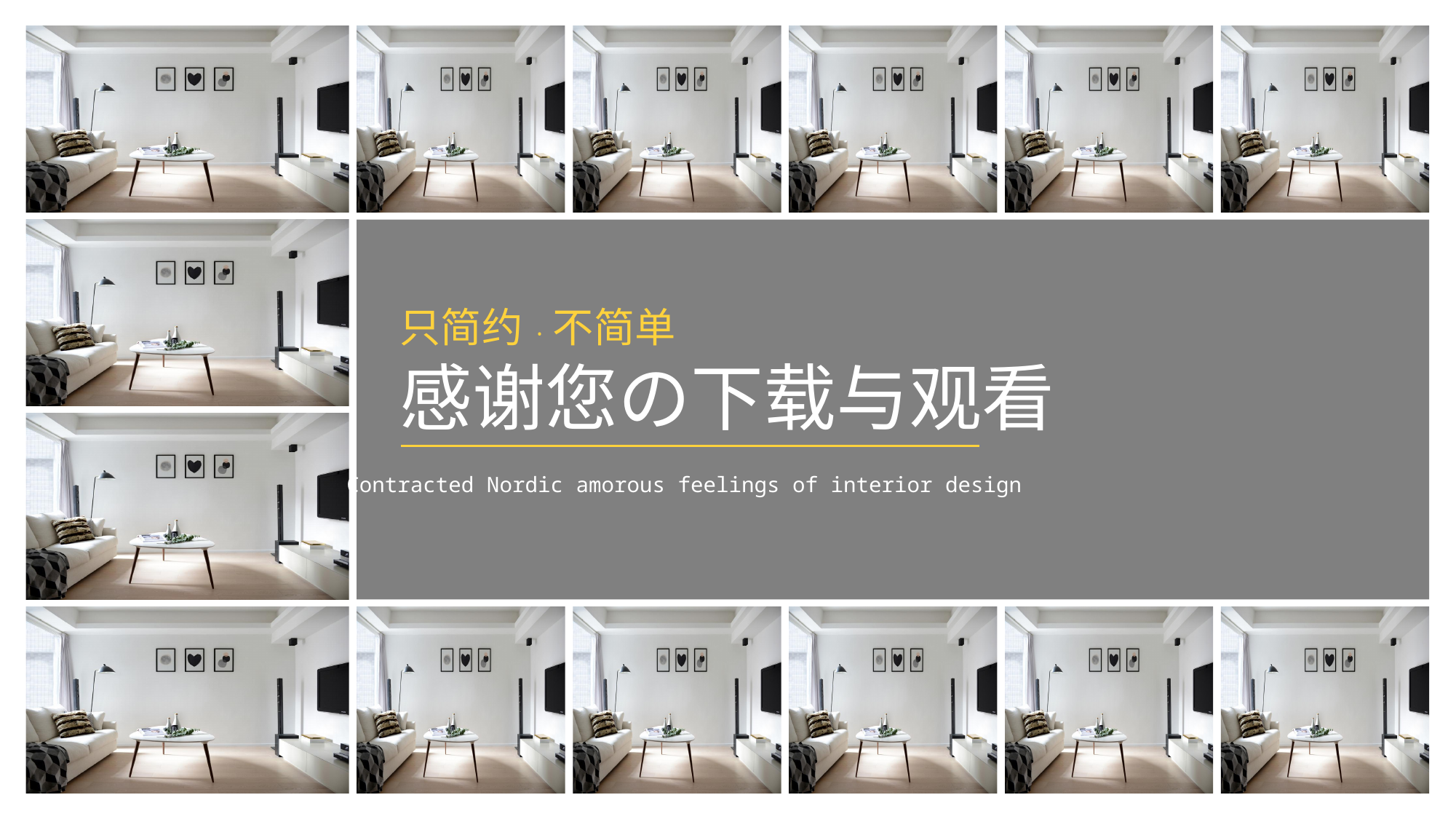

只简约·不简单
感谢您の下载与观看
Contracted Nordic amorous feelings of interior design